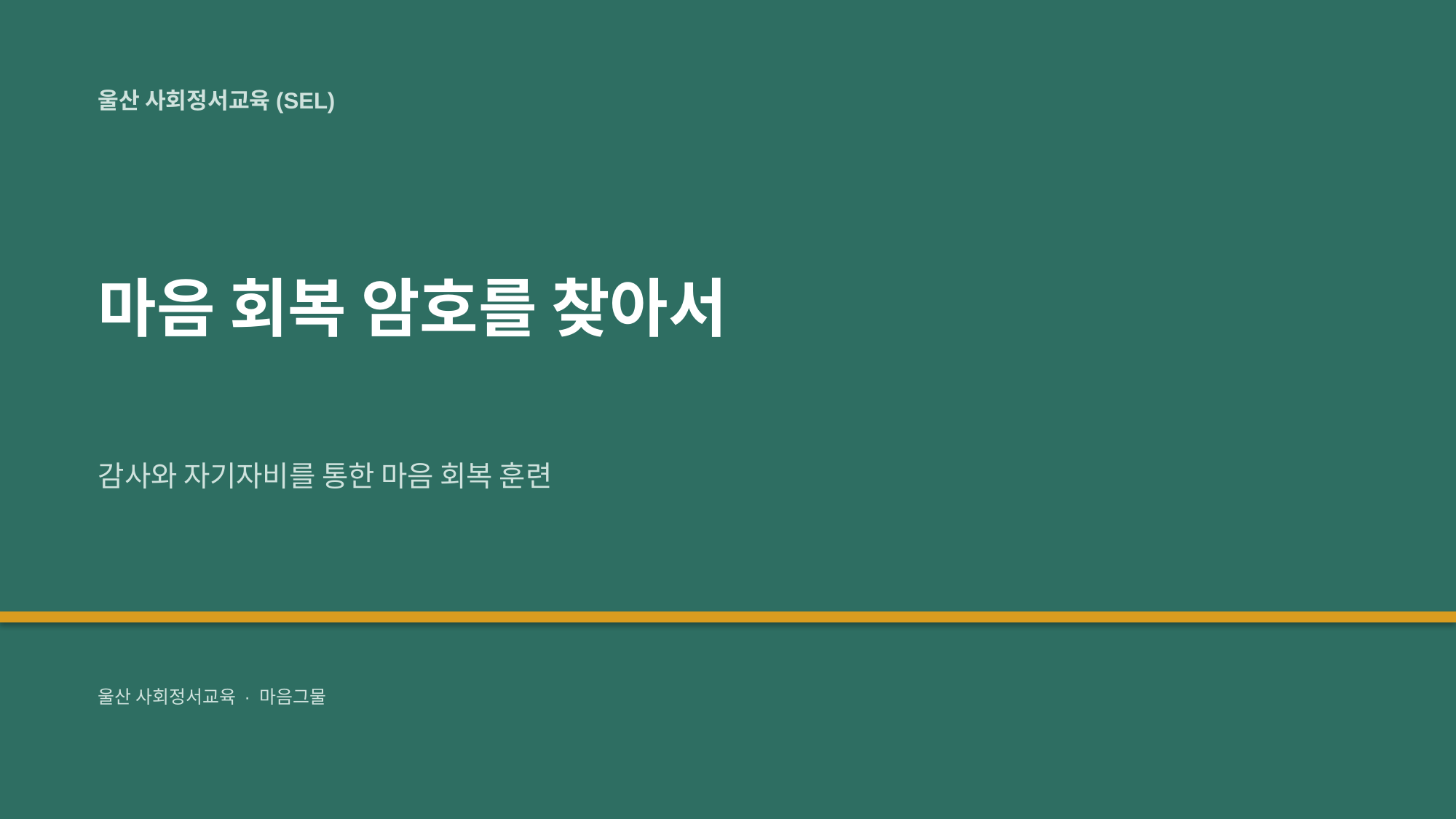

울산 사회정서교육(SEL)
마음 회복 암호를 찾아서
감사와 자기자비를 통한 마음 회복 훈련

울산 사회정서교육 · 마음그물